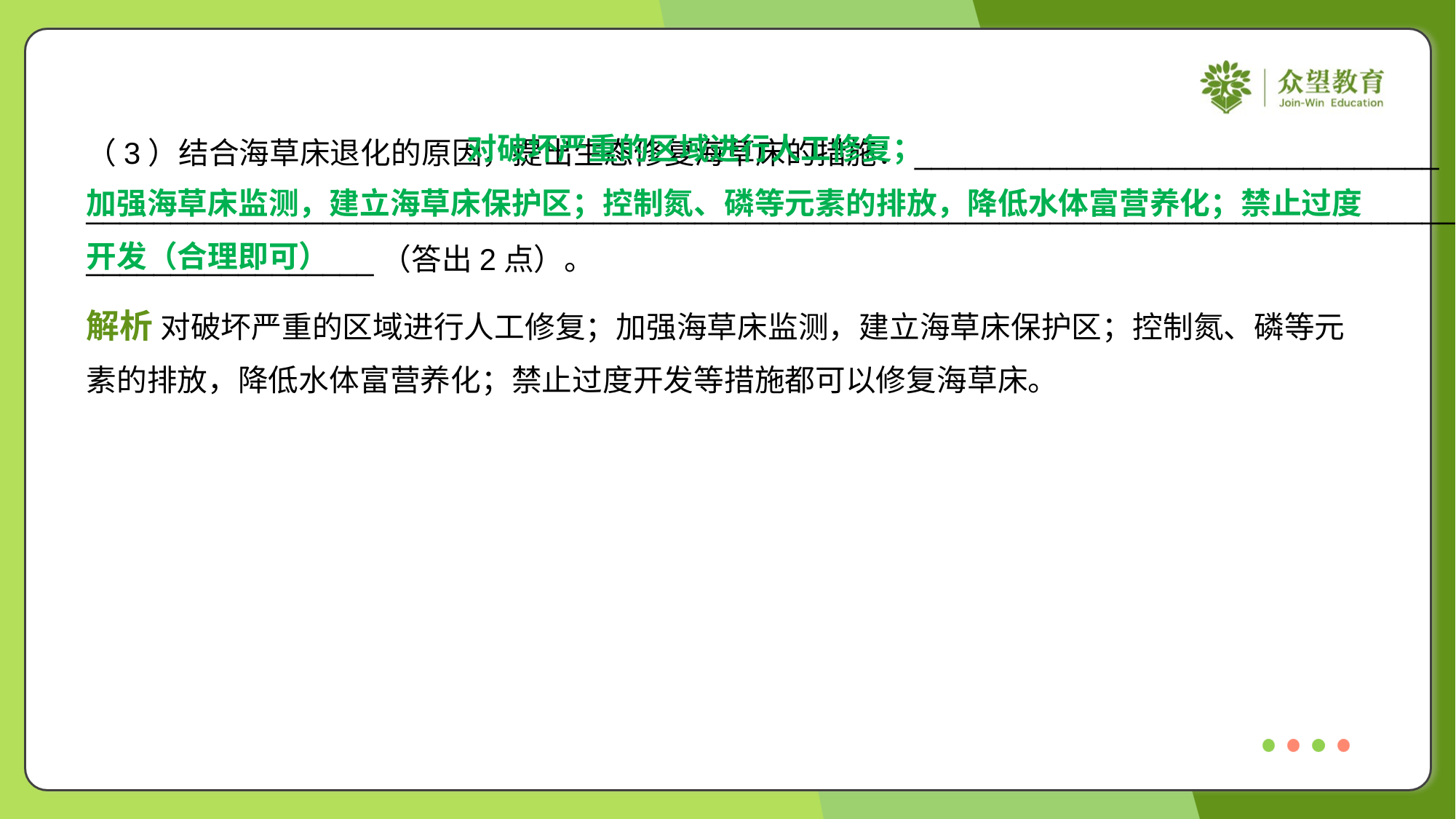

对破坏严重的区域进行人工修复；
加强海草床监测，建立海草床保护区；控制氮、磷等元素的排放，降低水体富营养化；禁止过度
开发（合理即可）
（3）结合海草床退化的原因，提出生态修复海草床的措施：_______________________________
____________________________________________________________________________________
_________________（答出2点）。
解析 对破坏严重的区域进行人工修复；加强海草床监测，建立海草床保护区；控制氮、磷等元
素的排放，降低水体富营养化；禁止过度开发等措施都可以修复海草床。